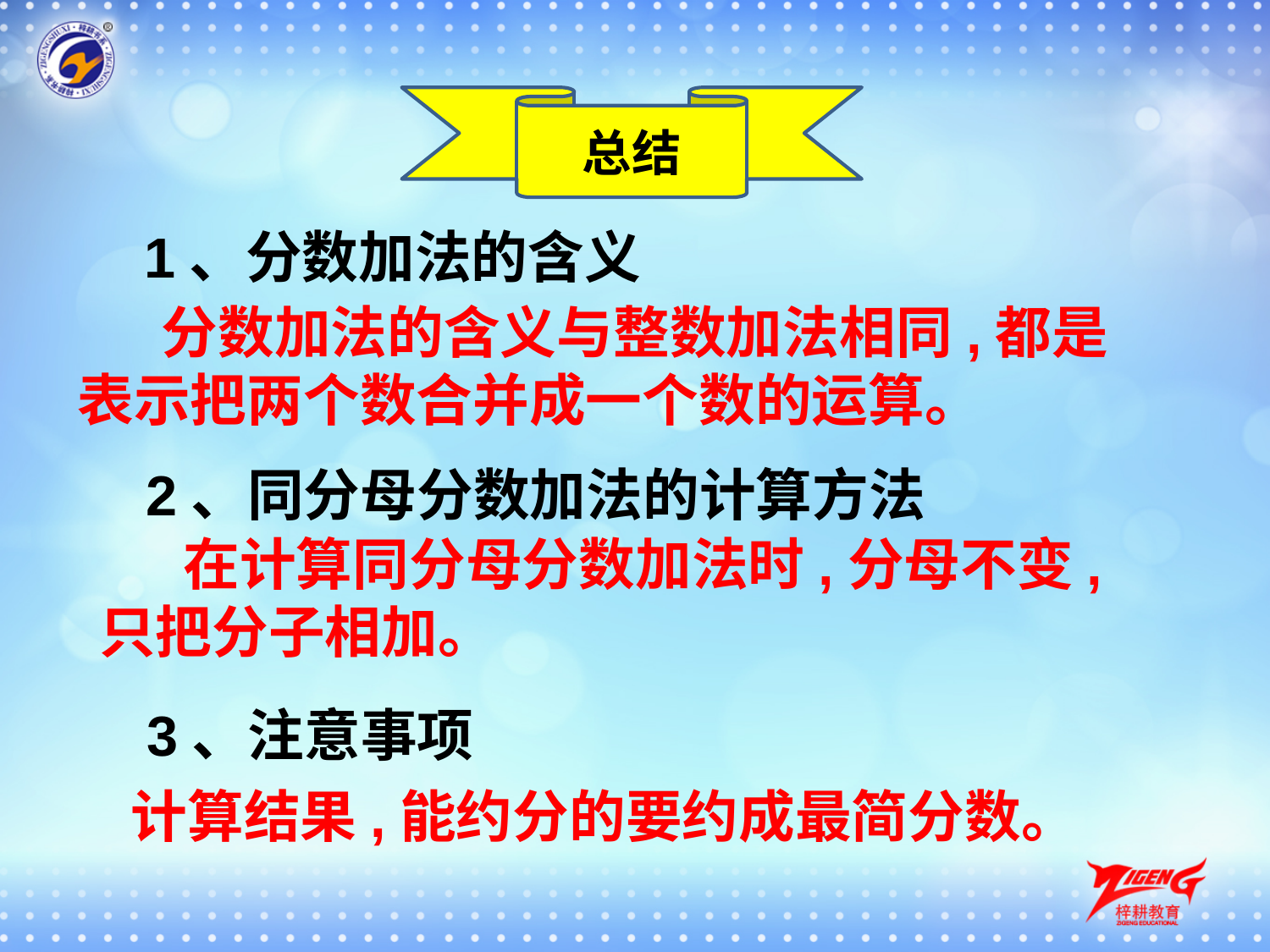

总结
1、分数加法的含义
   分数加法的含义与整数加法相同,都是表示把两个数合并成一个数的运算。
2、同分母分数加法的计算方法
   在计算同分母分数加法时,分母不变,只把分子相加。
3、注意事项
计算结果,能约分的要约成最简分数。